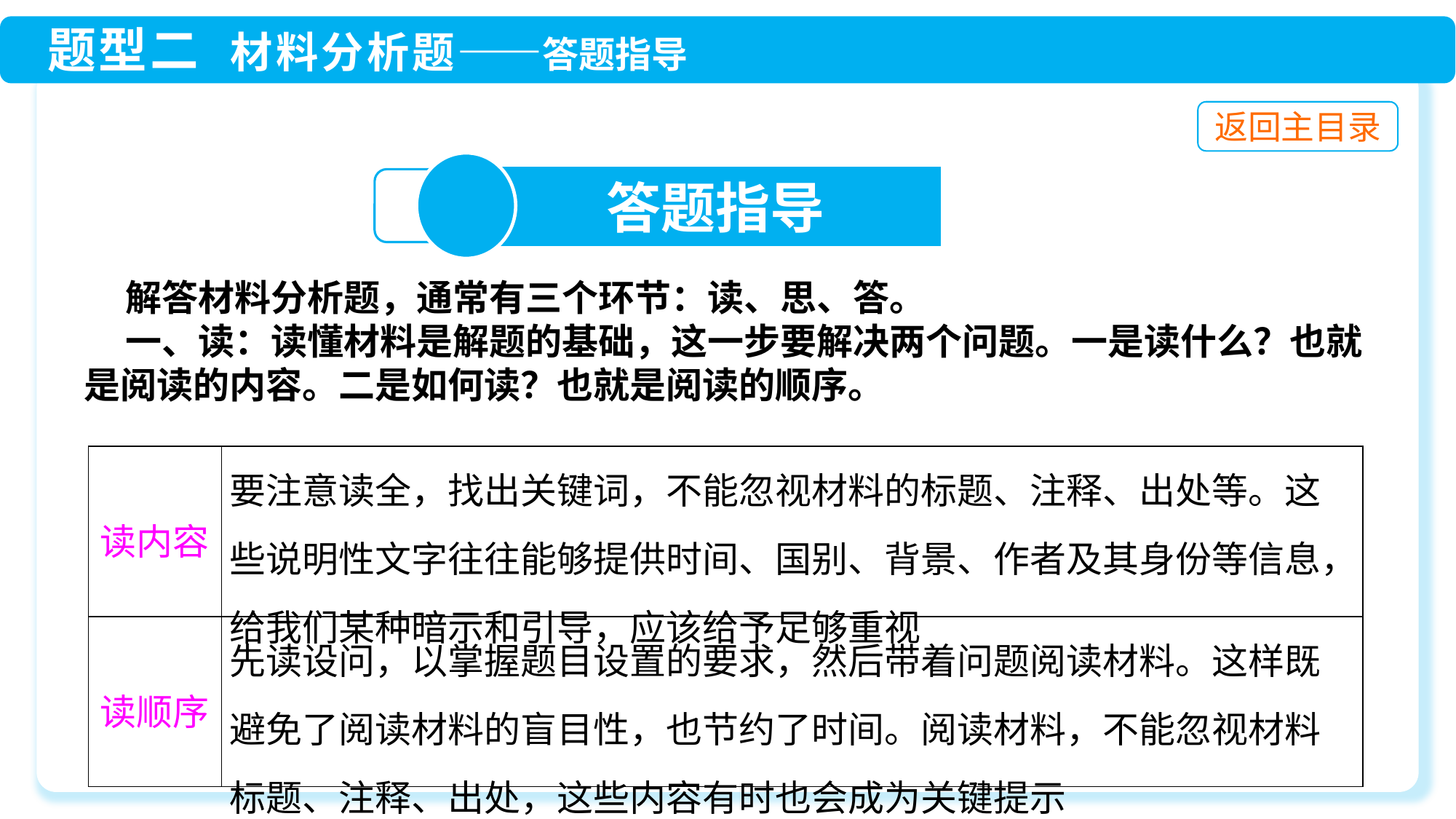

答题指导

    解答材料分析题，通常有三个环节：读、思、答。
    一、读：读懂材料是解题的基础，这一步要解决两个问题。一是读什么？也就是阅读的内容。二是如何读？也就是阅读的顺序。
| 读内容 | 要注意读全，找出关键词，不能忽视材料的标题、注释、出处等。这些说明性文字往往能够提供时间、国别、背景、作者及其身份等信息，给我们某种暗示和引导，应该给予足够重视 |
| --- | --- |
| 读顺序 | 先读设问，以掌握题目设置的要求，然后带着问题阅读材料。这样既避免了阅读材料的盲目性，也节约了时间。阅读材料，不能忽视材料标题、注释、出处，这些内容有时也会成为关键提示 |